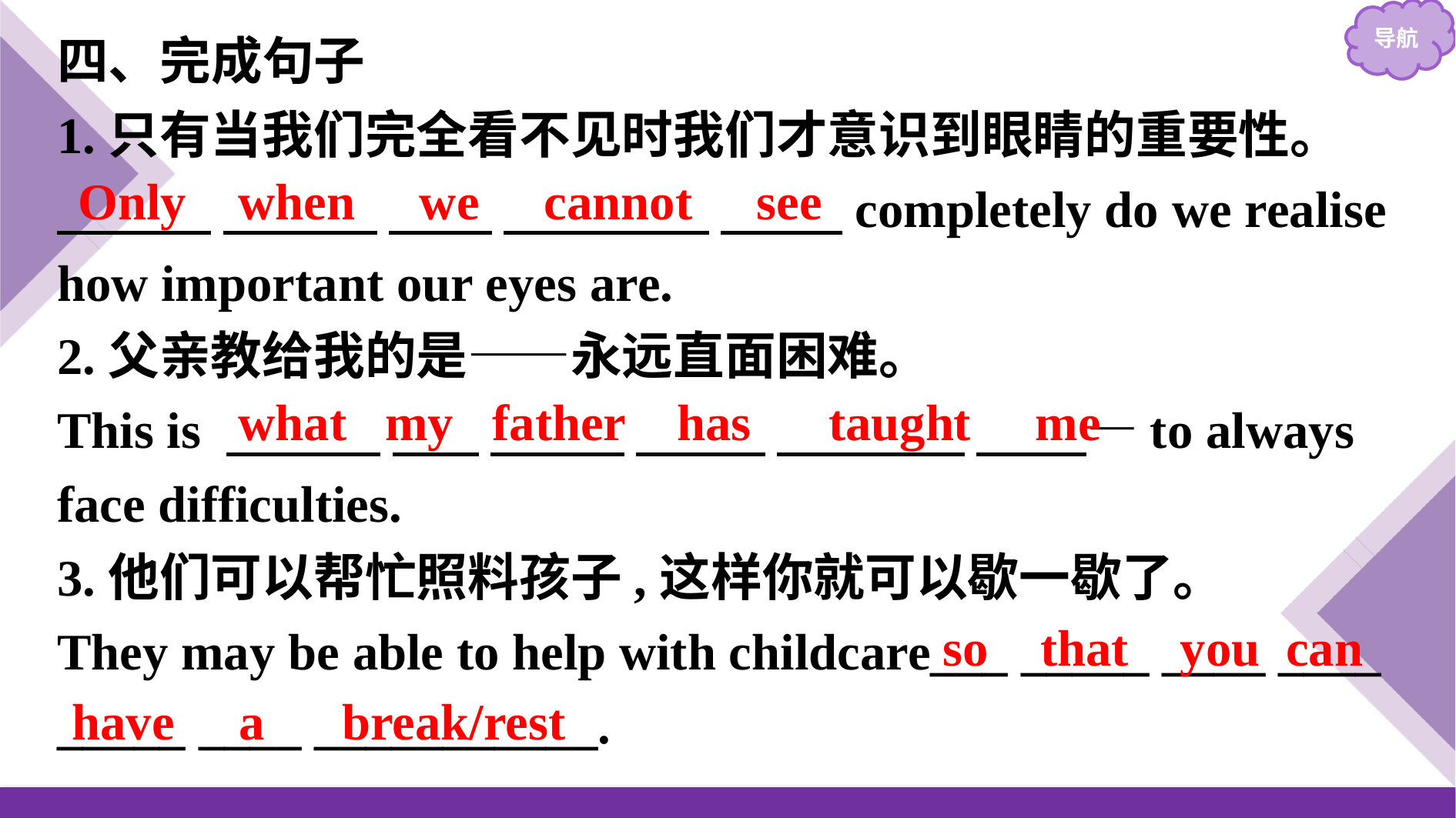

四、完成句子
1.只有当我们完全看不见时我们才意识到眼睛的重要性。
　　　  　　  　　 　　　　 　      completely do we realise how important our eyes are.
2.父亲教给我的是——永远直面困难。
This is 　　　 　        　                                  　    —to always face difficulties.
3.他们可以帮忙照料孩子,这样你就可以歇一歇了。
They may be able to help with childcare___ _____ ____ ____
_____ ____ ___________.
Only    when     we     cannot     see
what   my   father    has      taught     me
so    that    you  can
have     a      break/rest